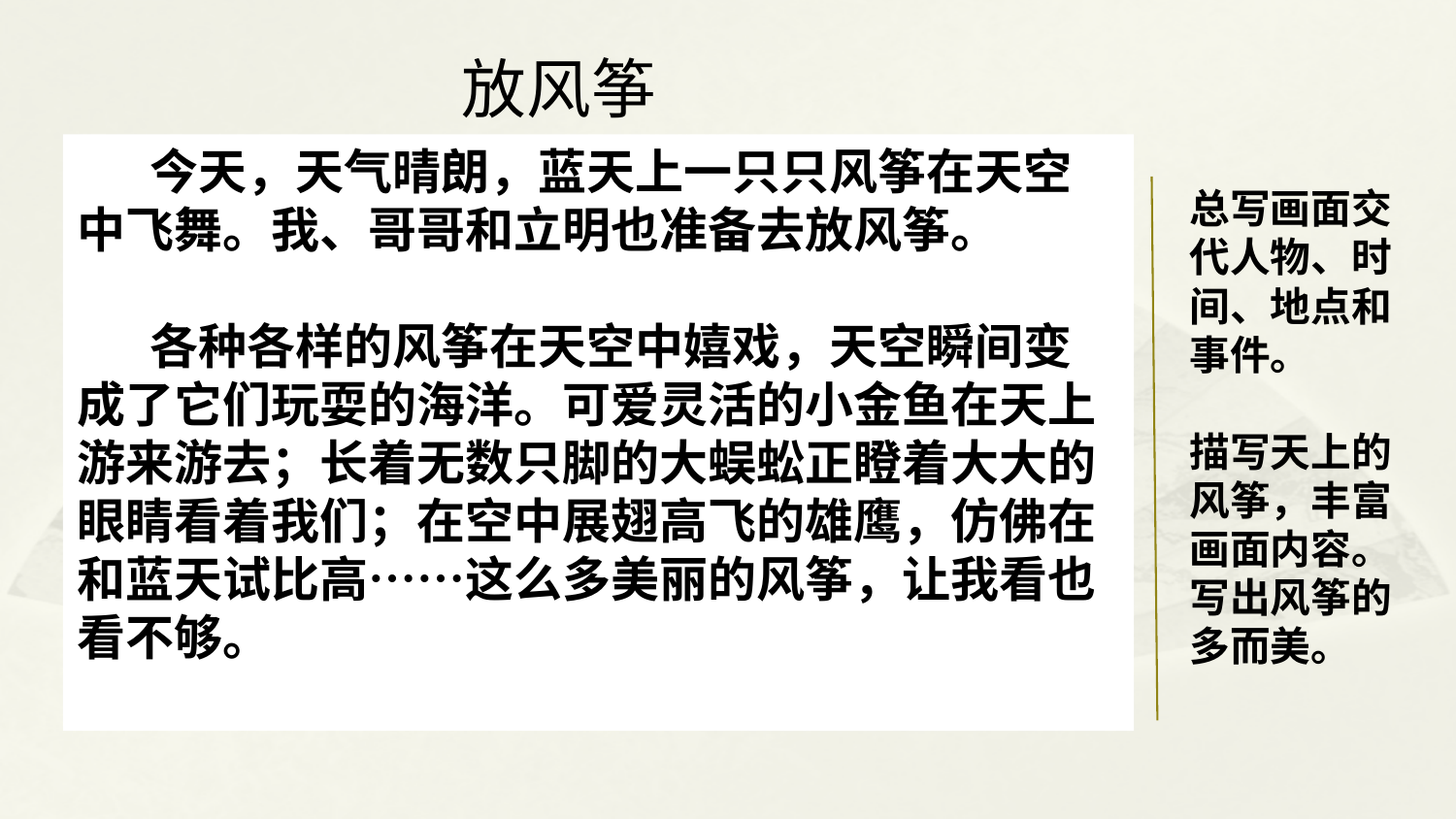

放风筝
今天，天气晴朗，蓝天上一只只风筝在天空中飞舞。我、哥哥和立明也准备去放风筝。

各种各样的风筝在天空中嬉戏，天空瞬间变成了它们玩耍的海洋。可爱灵活的小金鱼在天上游来游去；长着无数只脚的大蜈蚣正瞪着大大的眼睛看着我们；在空中展翅高飞的雄鹰，仿佛在和蓝天试比高……这么多美丽的风筝，让我看也看不够。

总写画面交代人物、时间、地点和事件。

描写天上的风筝，丰富画面内容。写出风筝的多而美。